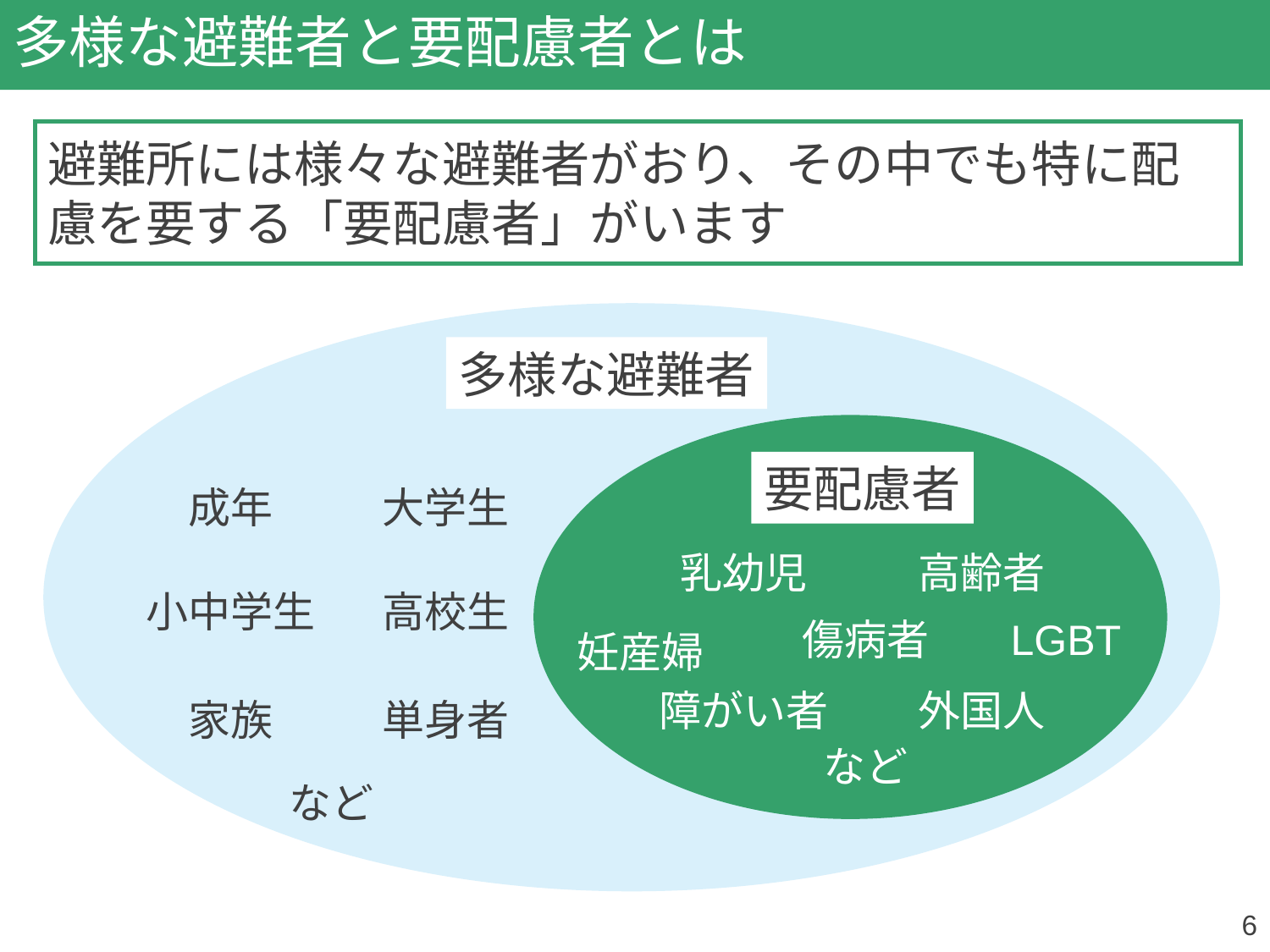

# 多様な避難者と要配慮者とは
要配慮者
避難所には様々な避難者がおり、その中でも特に配慮を要する「要配慮者」がいます

多様な避難者

要配慮者
成年
大学生
乳幼児
高齢者
小中学生
高校生
傷病者
LGBT
妊産婦
障がい者
外国人
家族
単身者
など
など
ＬＧＢＴ
6